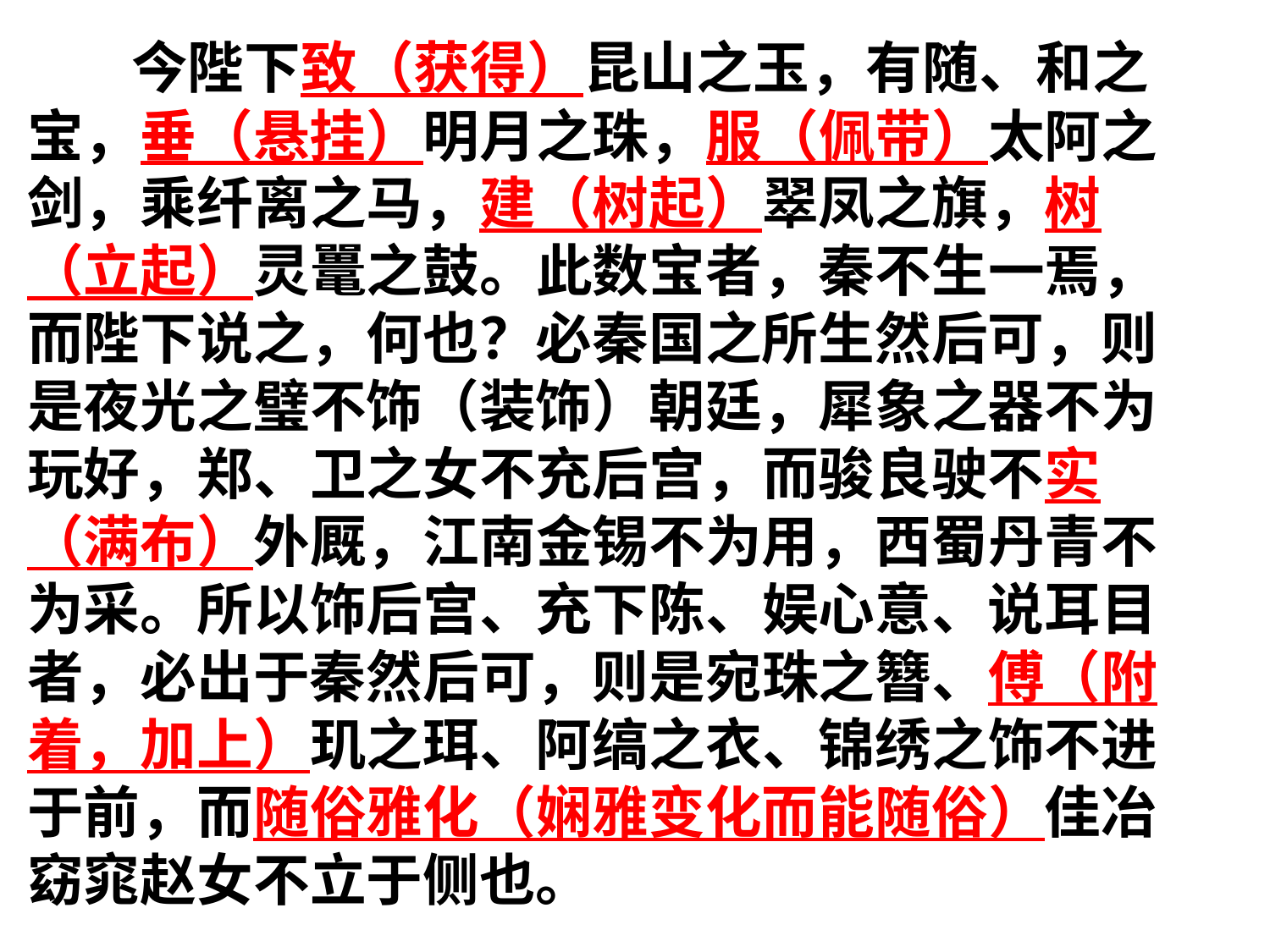

今陛下致（获得）昆山之玉，有随、和之宝，垂（悬挂）明月之珠，服（佩带）太阿之剑，乘纤离之马，建（树起）翠凤之旗，树（立起）灵鼍之鼓。此数宝者，秦不生一焉，而陛下说之，何也？必秦国之所生然后可，则是夜光之璧不饰（装饰）朝廷，犀象之器不为玩好，郑、卫之女不充后宫，而骏良驶不实（满布）外厩，江南金锡不为用，西蜀丹青不为采。所以饰后宫、充下陈、娱心意、说耳目者，必出于秦然后可，则是宛珠之簪、傅（附着，加上）玑之珥、阿缟之衣、锦绣之饰不进于前，而随俗雅化（娴雅变化而能随俗）佳冶窈窕赵女不立于侧也。